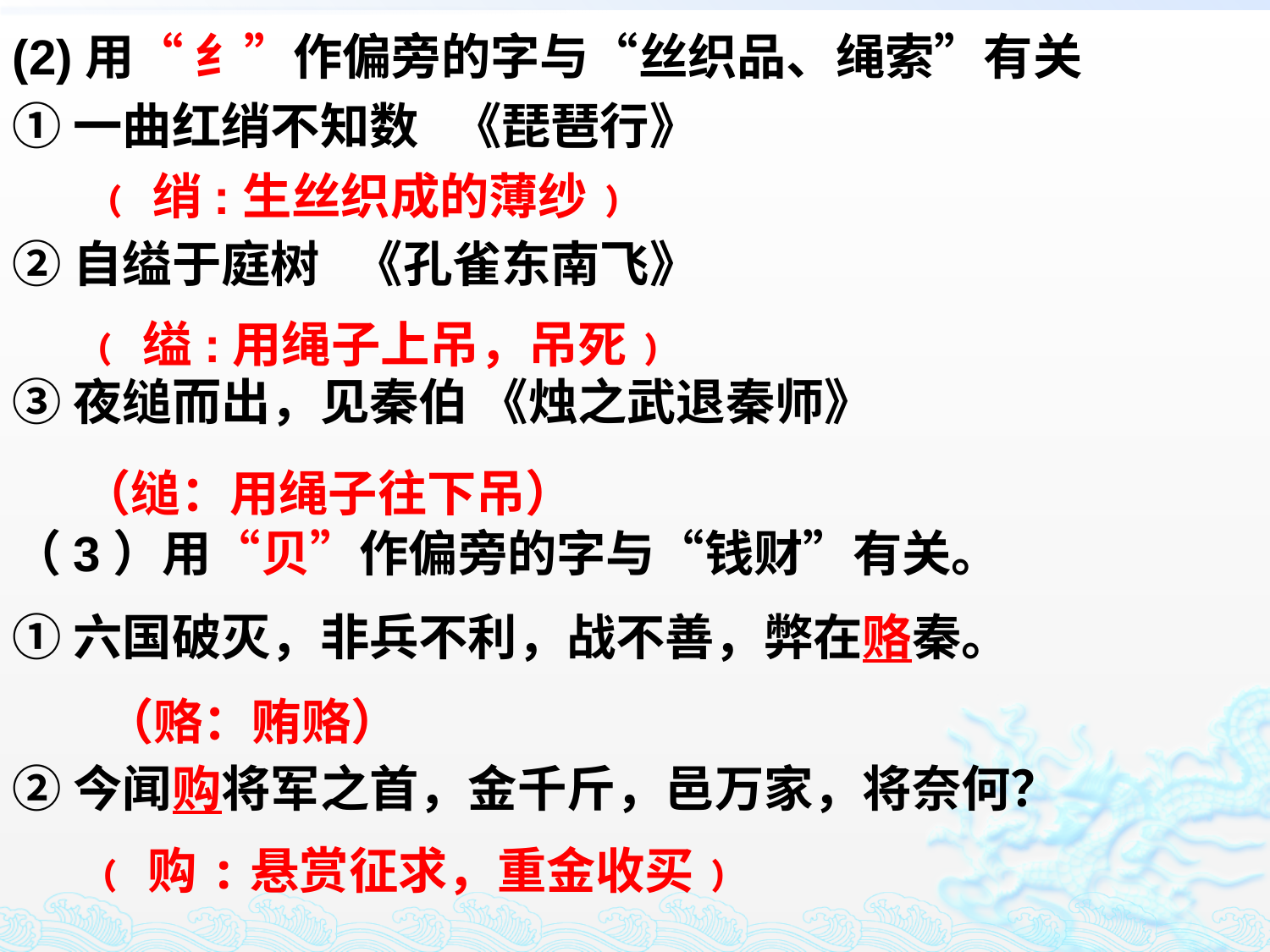

(2)用“ 纟”作偏旁的字与“丝织品、绳索”有关
①一曲红绡不知数   《琵琶行》

②自缢于庭树   《孔雀东南飞》

③夜缒而出，见秦伯 《烛之武退秦师》

﹙绡:生丝织成的薄纱﹚
﹙缢:用绳子上吊，吊死﹚
（缒：用绳子往下吊）
（3）用“贝”作偏旁的字与“钱财”有关。
①六国破灭，非兵不利，战不善，弊在赂秦。

②今闻购将军之首，金千斤，邑万家，将奈何？
（赂：贿赂）
﹙购:悬赏征求，重金收买﹚